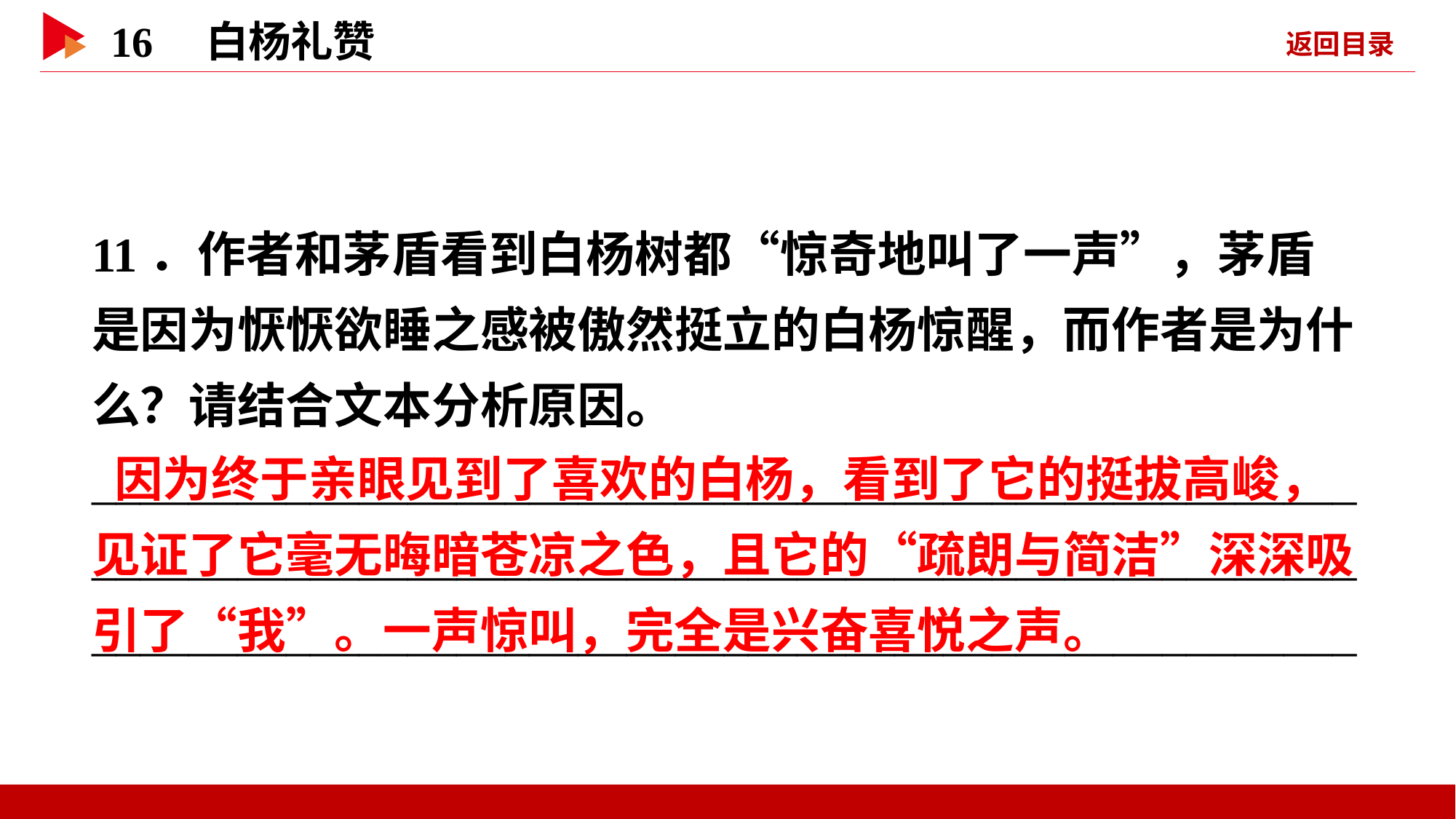

11．作者和茅盾看到白杨树都“惊奇地叫了一声”，茅盾是因为恹恹欲睡之感被傲然挺立的白杨惊醒，而作者是为什么？请结合文本分析原因。
____________________________________________________________________________________________________________________________________________________________
 因为终于亲眼见到了喜欢的白杨，看到了它的挺拔高峻，见证了它毫无晦暗苍凉之色，且它的“疏朗与简洁”深深吸引了“我”。一声惊叫，完全是兴奋喜悦之声。